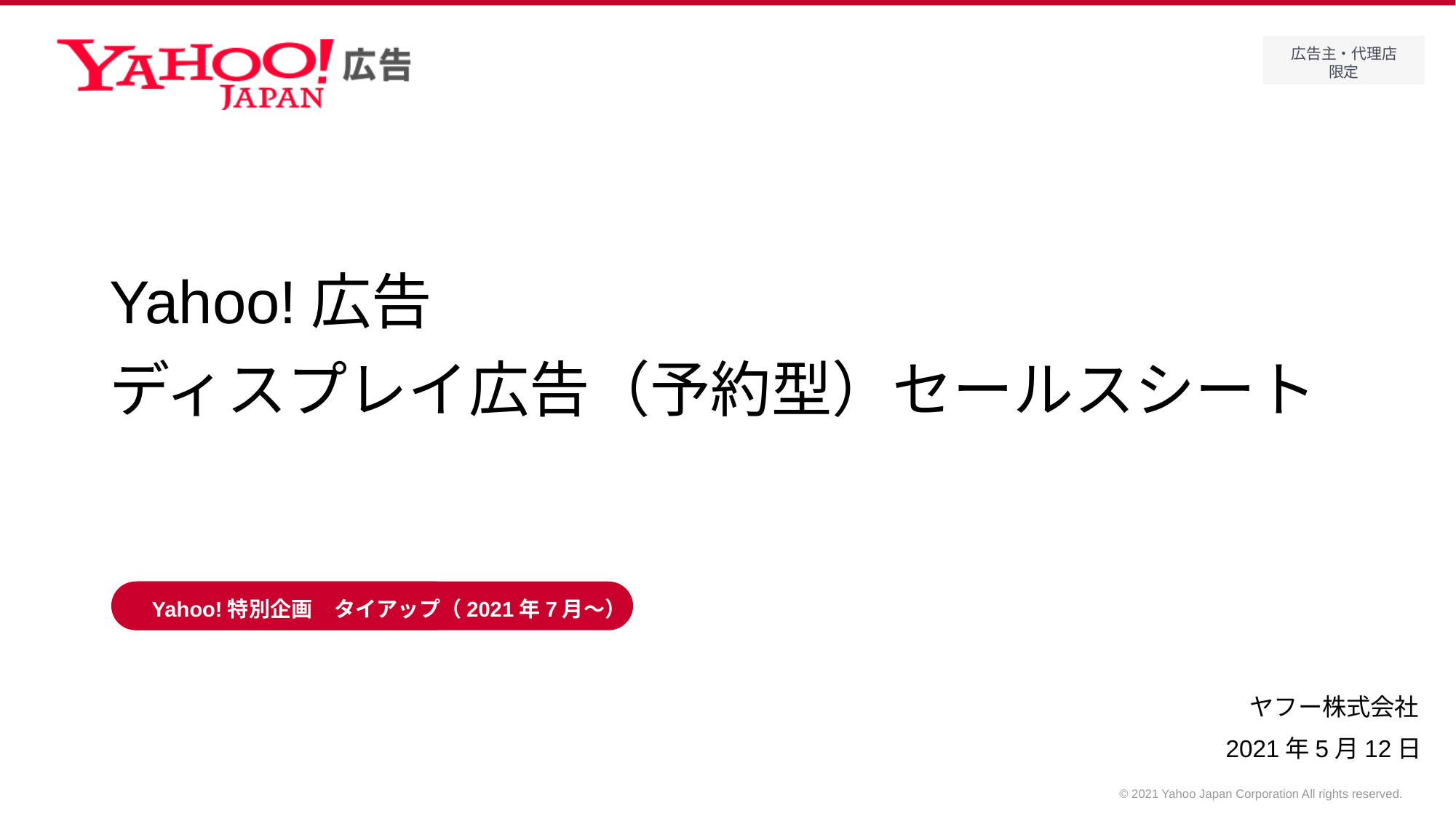

# Yahoo!広告 ディスプレイ広告（予約型）セールスシート

Yahoo!特別企画　タイアップ（2021年7月～）
2021年5月12日